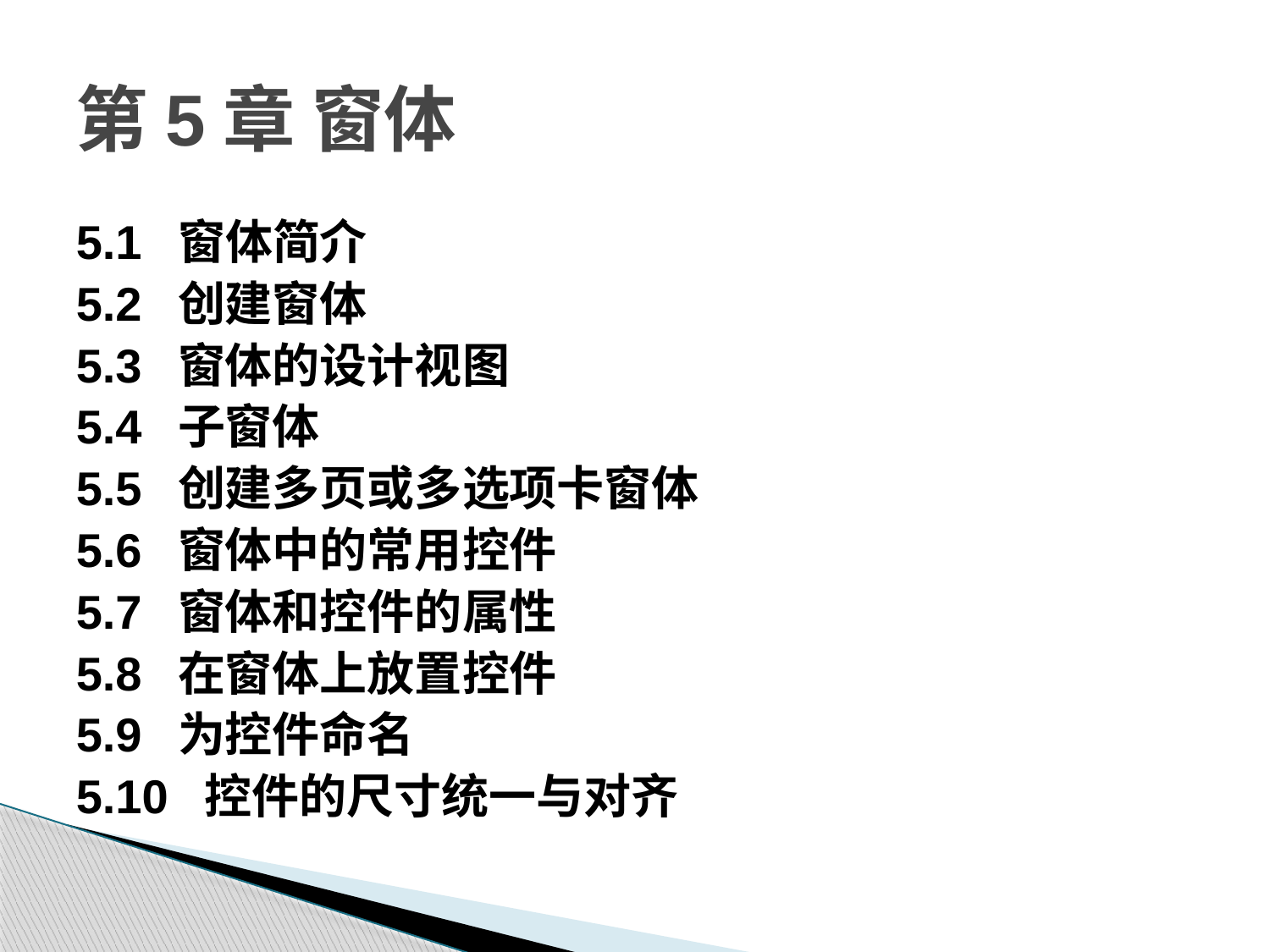

# 第5章 窗体
5.1  窗体简介
5.2  创建窗体
5.3  窗体的设计视图
5.4  子窗体
5.5  创建多页或多选项卡窗体
5.6  窗体中的常用控件
5.7  窗体和控件的属性
5.8  在窗体上放置控件
5.9  为控件命名
5.10  控件的尺寸统一与对齐